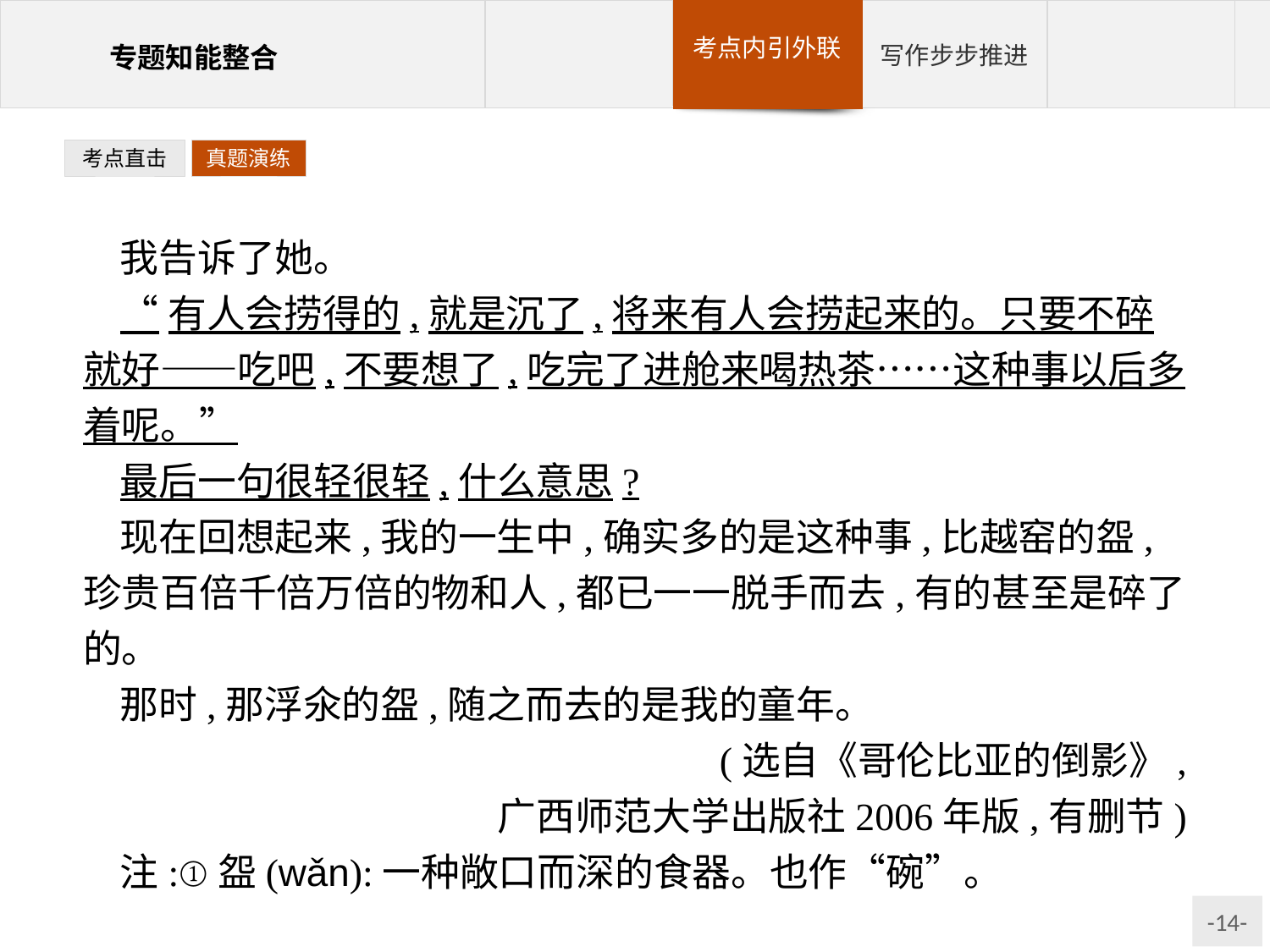

考点直击
真题演练
我告诉了她。
“有人会捞得的,就是沉了,将来有人会捞起来的。只要不碎就好——吃吧,不要想了,吃完了进舱来喝热茶……这种事以后多着呢。”
最后一句很轻很轻,什么意思?
现在回想起来,我的一生中,确实多的是这种事,比越窑的盌,珍贵百倍千倍万倍的物和人,都已一一脱手而去,有的甚至是碎了的。
那时,那浮氽的盌,随之而去的是我的童年。
(选自《哥伦比亚的倒影》,
广西师范大学出版社2006年版,有删节)
注:①盌(wǎn):一种敞口而深的食器。也作“碗”。